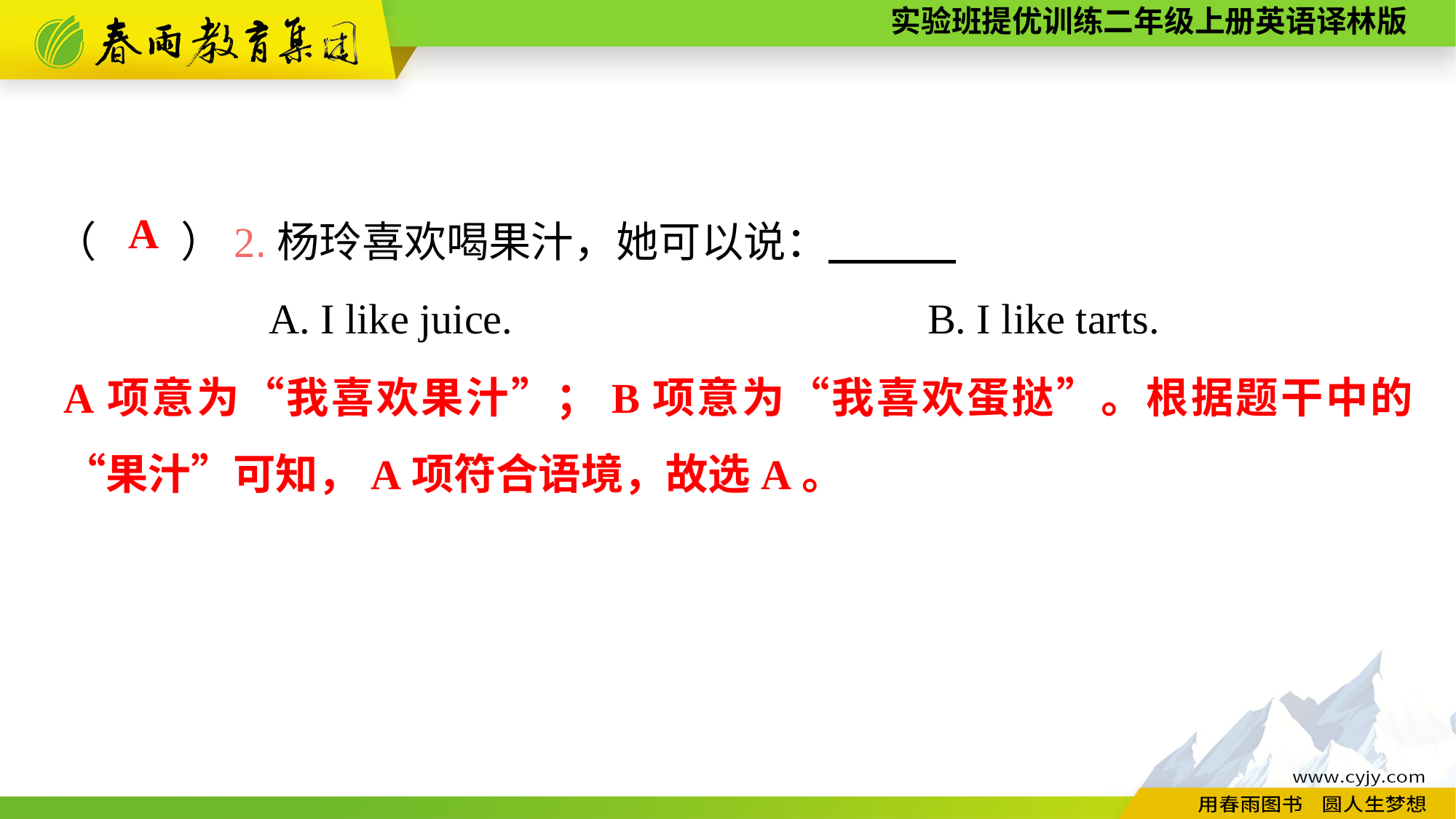

（　　）2.杨玲喜欢喝果汁，她可以说：
A. I like juice.　　　　　		B. I like tarts.
A
A项意为“我喜欢果汁”；B项意为“我喜欢蛋挞”。根据题干中的“果汁”可知，A项符合语境，故选A。